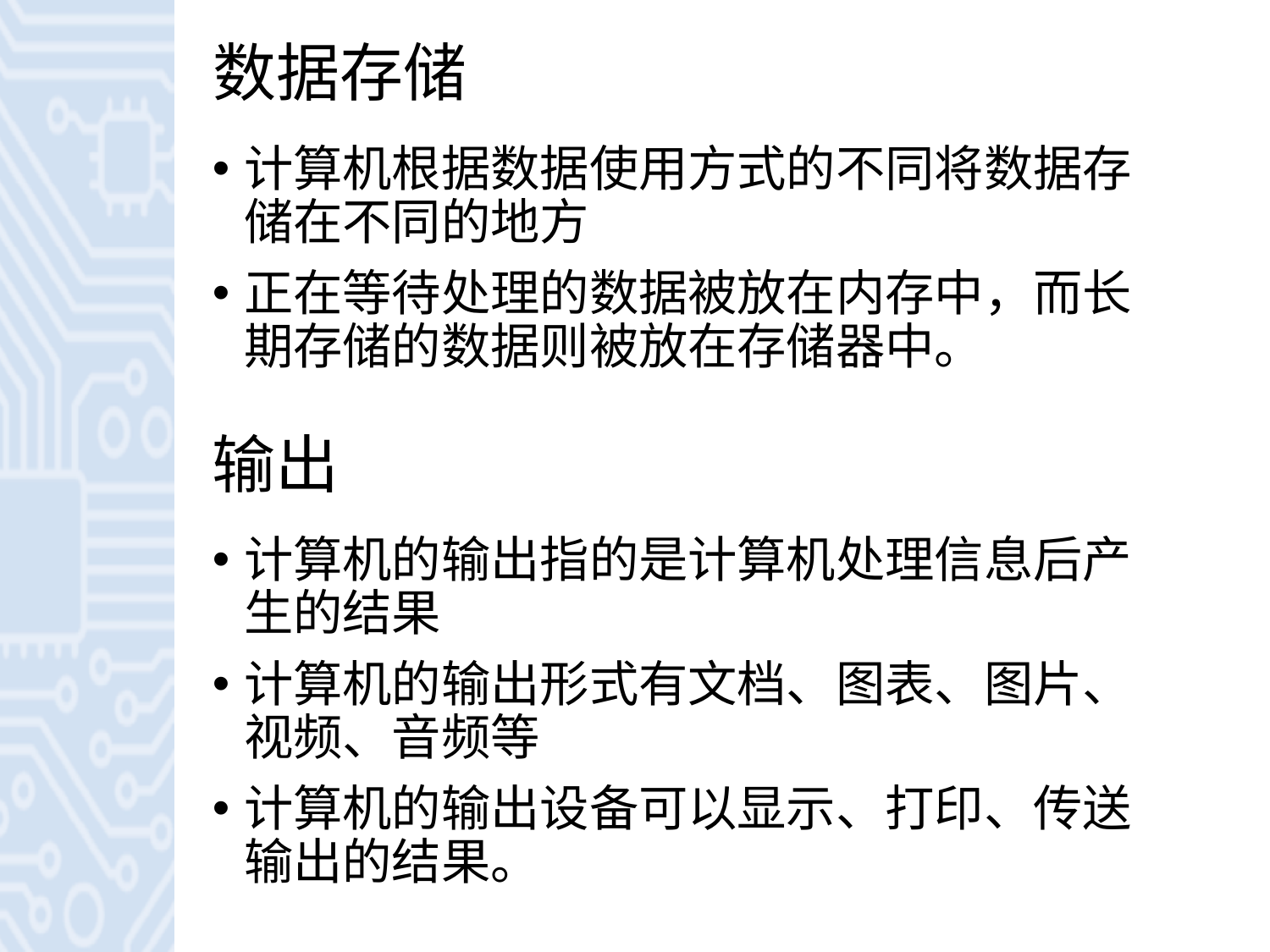

# 数据存储
计算机根据数据使用方式的不同将数据存储在不同的地方
正在等待处理的数据被放在内存中，而长期存储的数据则被放在存储器中。
输出
计算机的输出指的是计算机处理信息后产生的结果
计算机的输出形式有文档、图表、图片、视频、音频等
计算机的输出设备可以显示、打印、传送输出的结果。